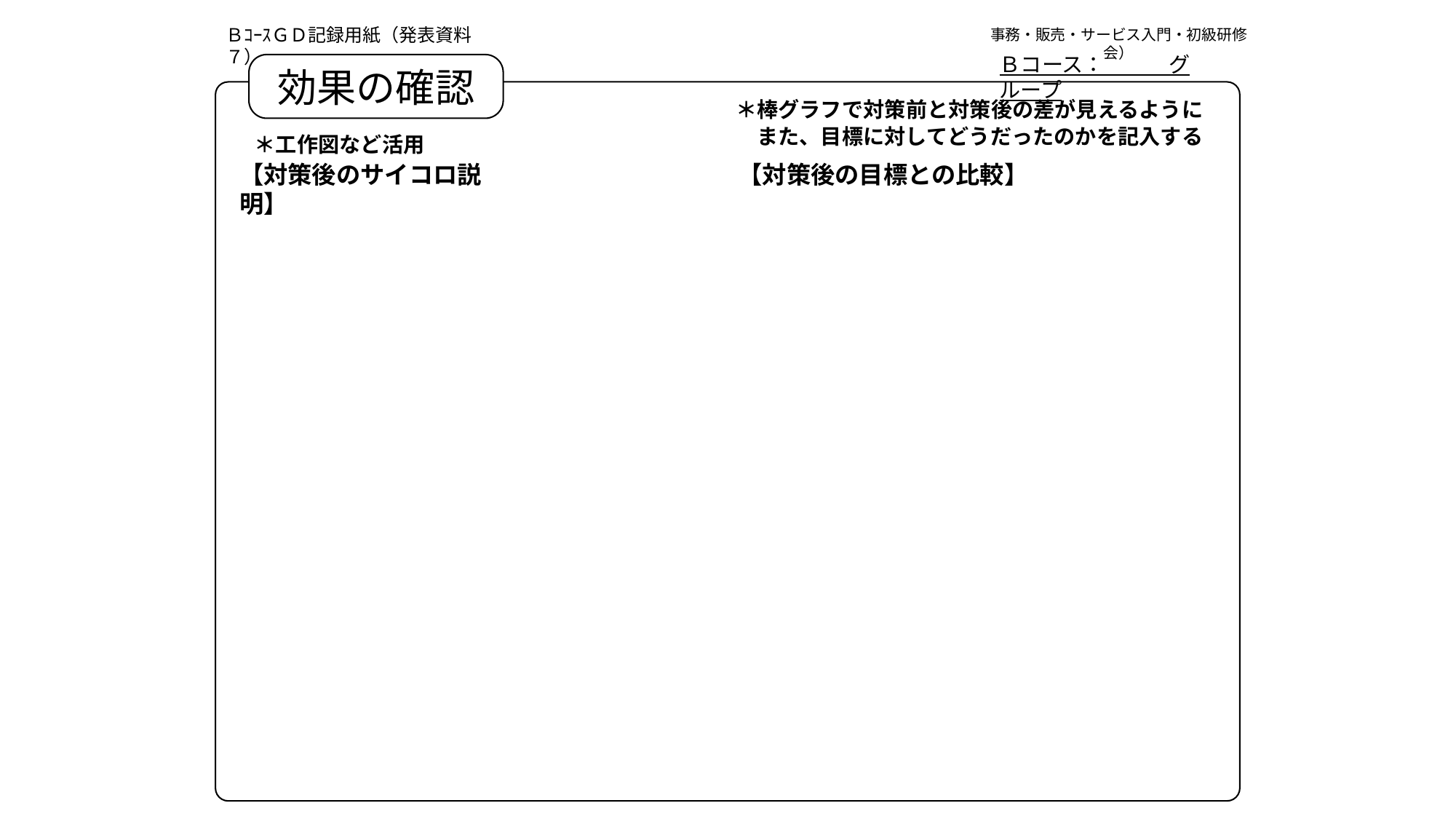

ＢｺｰｽＧＤ記録用紙（発表資料７）
事務・販売・サービス入門・初級研修会）
Ｂコース：　　　グループ
効果の確認

＊棒グラフで対策前と対策後の差が見えるように
　また、目標に対してどうだったのかを記入する
＊工作図など活用
【対策後のサイコロ説明】
【対策後の目標との比較】